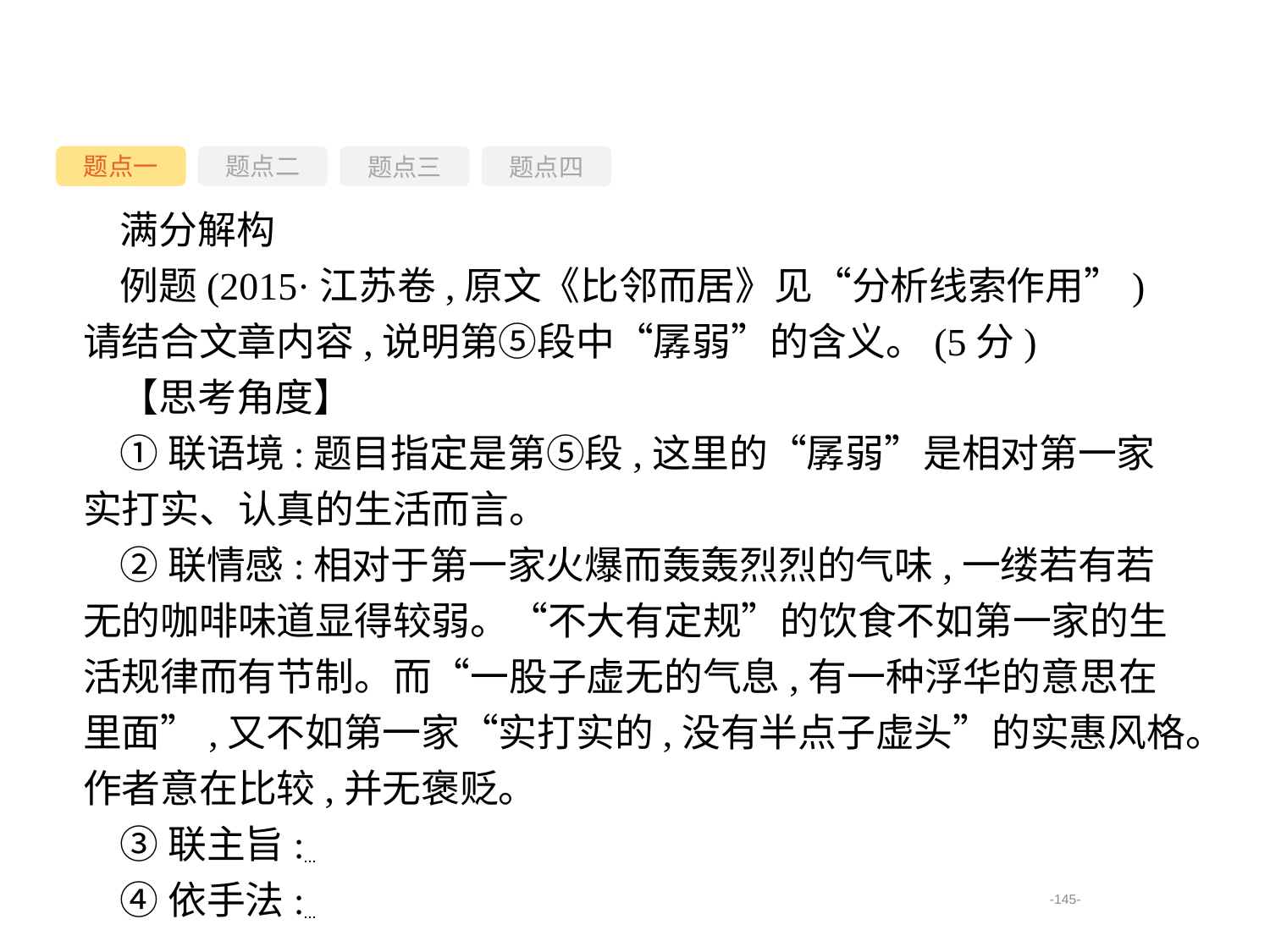

题点一
题点三
题点四
题点二
满分解构
例题(2015·江苏卷,原文《比邻而居》见“分析线索作用”)请结合文章内容,说明第⑤段中“孱弱”的含义。(5分)
【思考角度】
①联语境:题目指定是第⑤段,这里的“孱弱”是相对第一家实打实、认真的生活而言。
②联情感:相对于第一家火爆而轰轰烈烈的气味,一缕若有若无的咖啡味道显得较弱。“不大有定规”的饮食不如第一家的生活规律而有节制。而“一股子虚无的气息,有一种浮华的意思在里面”,又不如第一家“实打实的,没有半点子虚头”的实惠风格。作者意在比较,并无褒贬。
③联主旨:
④依手法:
-145-